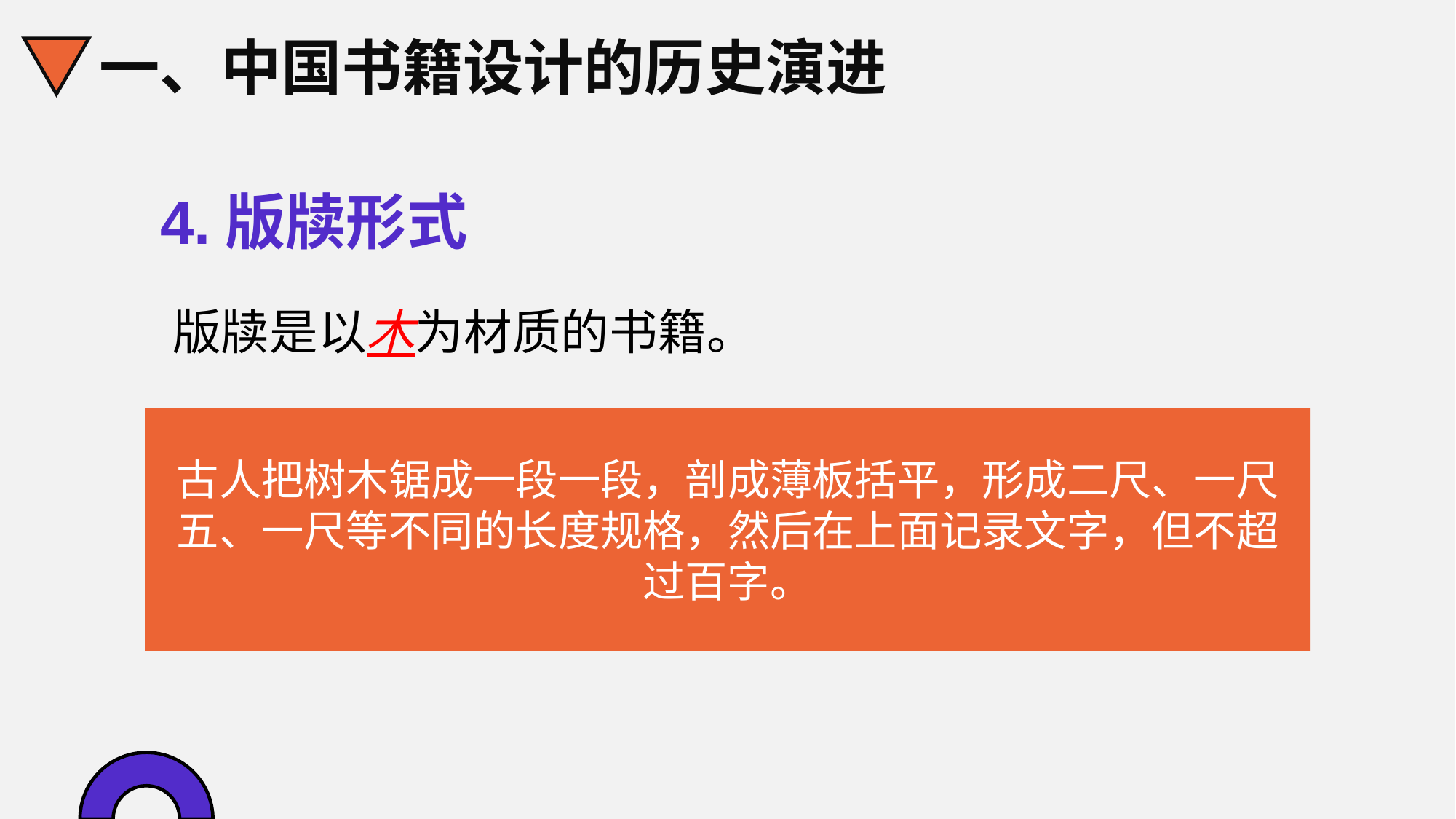

一、中国书籍设计的历史演进

4.版牍形式
版牍是以木为材质的书籍。
古人把树木锯成一段一段，剖成薄板括平，形成二尺、一尺五、一尺等不同的长度规格，然后在上面记录文字，但不超过百字。